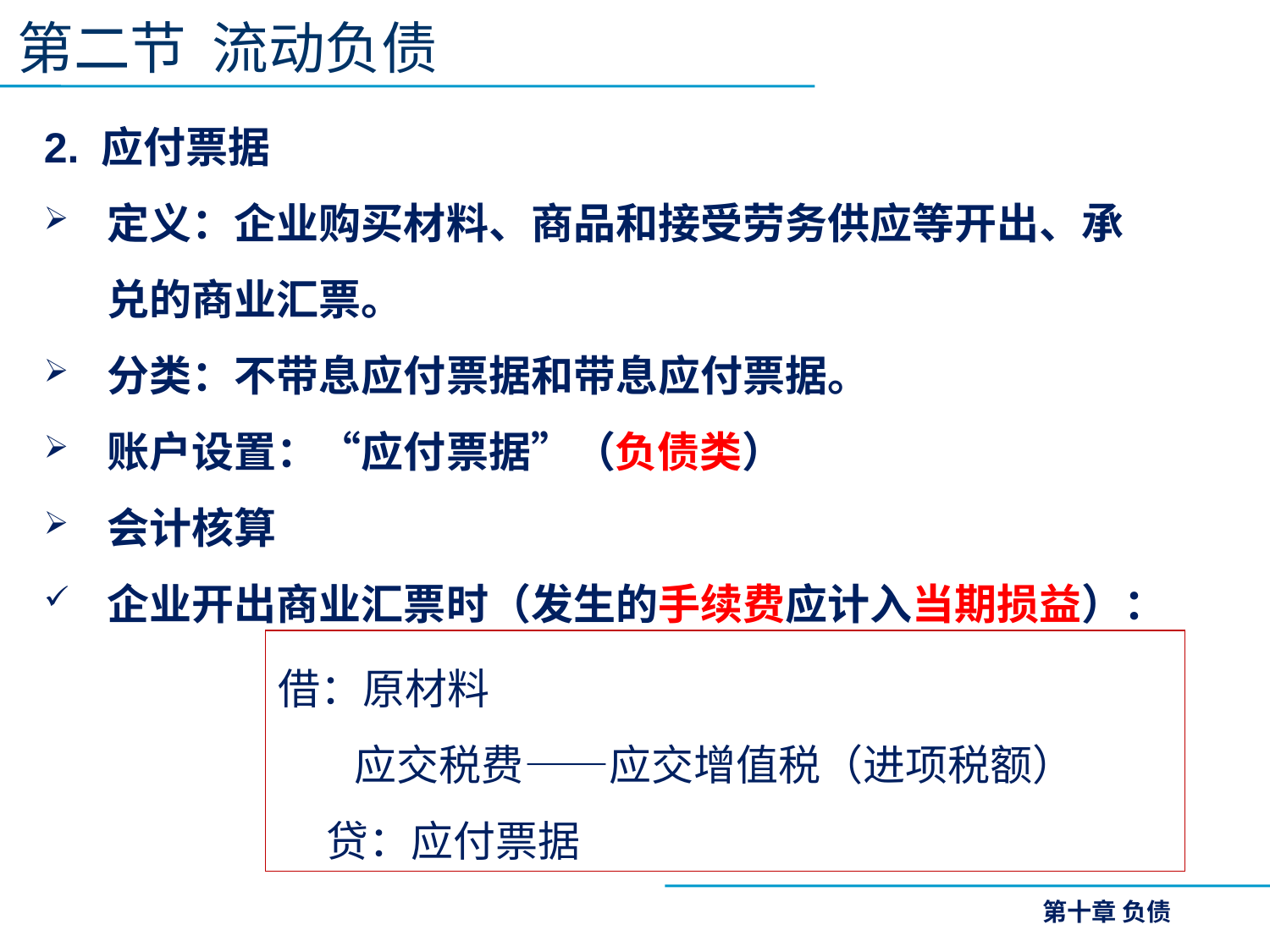

第二节  流动负债
2. 应付票据
定义：企业购买材料、商品和接受劳务供应等开出、承兑的商业汇票。
分类：不带息应付票据和带息应付票据。
账户设置：“应付票据”（负债类）
会计核算
企业开出商业汇票时（发生的手续费应计入当期损益）：
借：原材料
       应交税费——应交增值税（进项税额）
    贷：应付票据